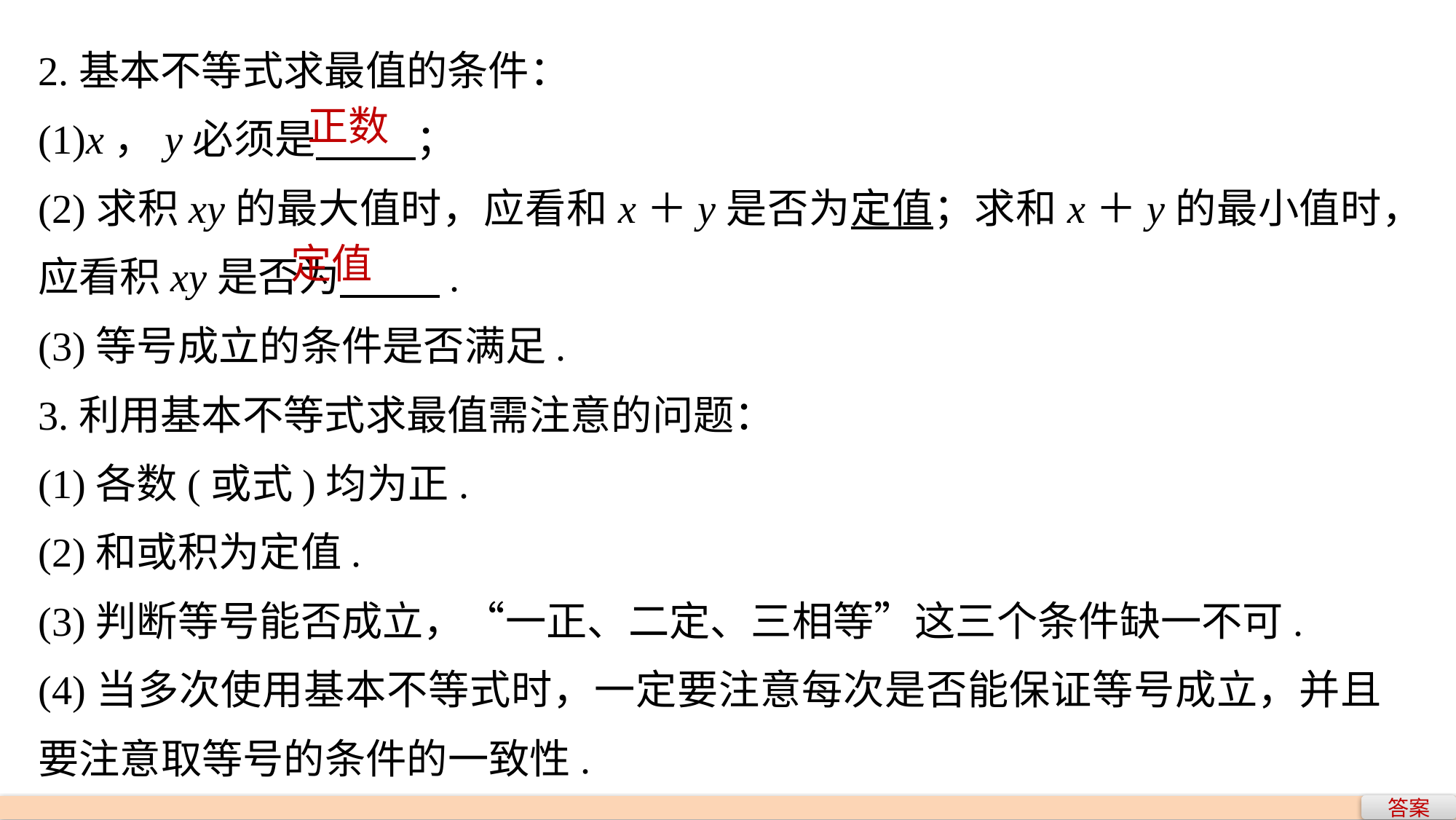

2.基本不等式求最值的条件：
(1)x，y必须是           ；
(2)求积xy的最大值时，应看和x＋y是否为定值；求和x＋y的最小值时，应看积xy是否为           .
(3)等号成立的条件是否满足.
3.利用基本不等式求最值需注意的问题：
(1)各数(或式)均为正.
(2)和或积为定值.
(3)判断等号能否成立，“一正、二定、三相等”这三个条件缺一不可.
(4)当多次使用基本不等式时，一定要注意每次是否能保证等号成立，并且要注意取等号的条件的一致性.
正数
定值
答案